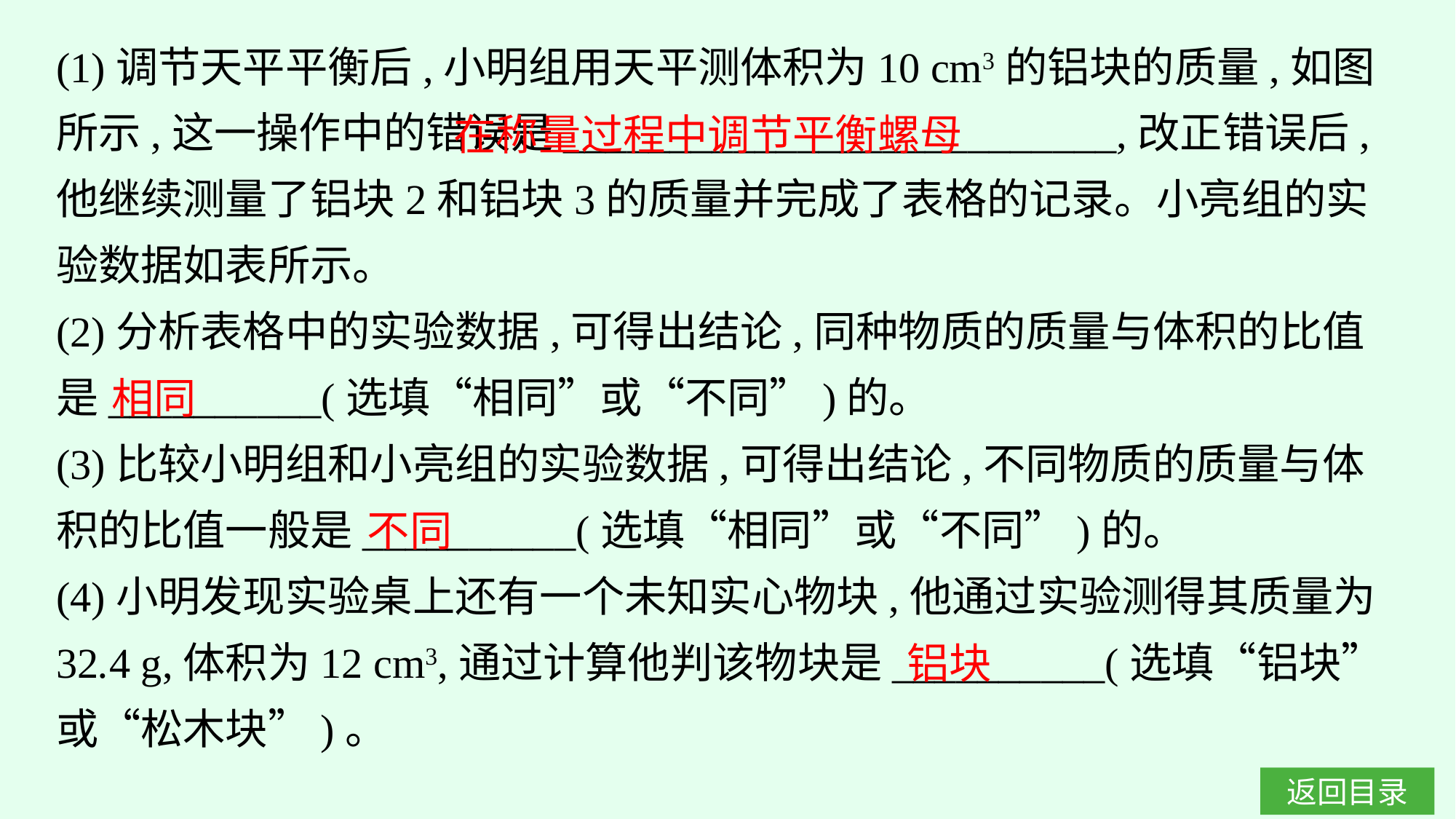

(1)调节天平平衡后,小明组用天平测体积为10 cm3的铝块的质量,如图所示,这一操作中的错误是__________________________,改正错误后,他继续测量了铝块2和铝块3的质量并完成了表格的记录。小亮组的实验数据如表所示。
(2)分析表格中的实验数据,可得出结论,同种物质的质量与体积的比值是__________(选填“相同”或“不同”)的。
(3)比较小明组和小亮组的实验数据,可得出结论,不同物质的质量与体积的比值一般是__________(选填“相同”或“不同”)的。
(4)小明发现实验桌上还有一个未知实心物块,他通过实验测得其质量为32.4 g,体积为12 cm3,通过计算他判该物块是__________(选填“铝块”或“松木块”)。
在称量过程中调节平衡螺母
相同
不同
铝块